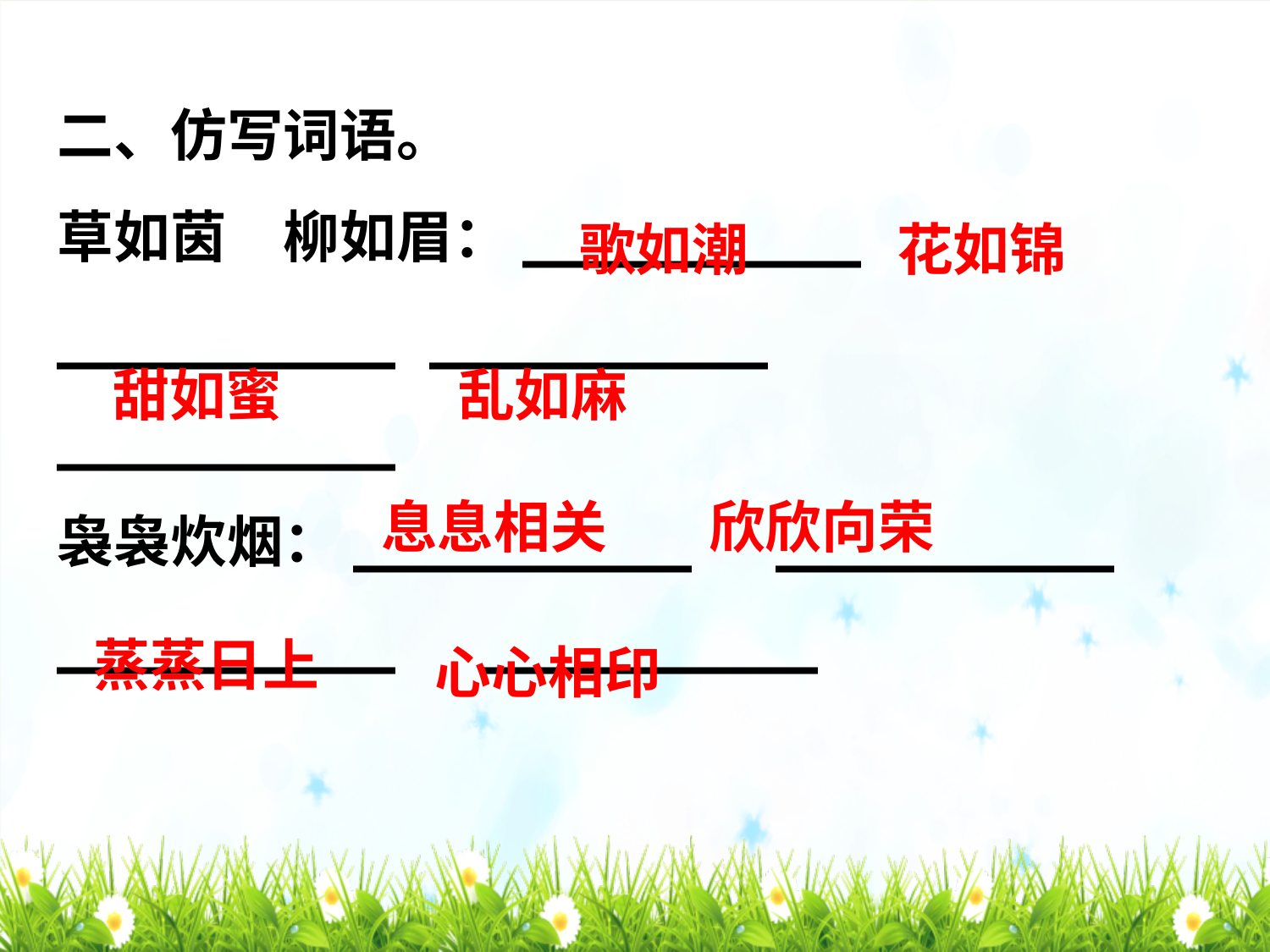

二、仿写词语。
草如茵　柳如眉：__________　__________ __________　__________
袅袅炊烟：__________　__________ __________　__________
歌如潮
花如锦
甜如蜜
乱如麻
息息相关
欣欣向荣
蒸蒸日上
心心相印